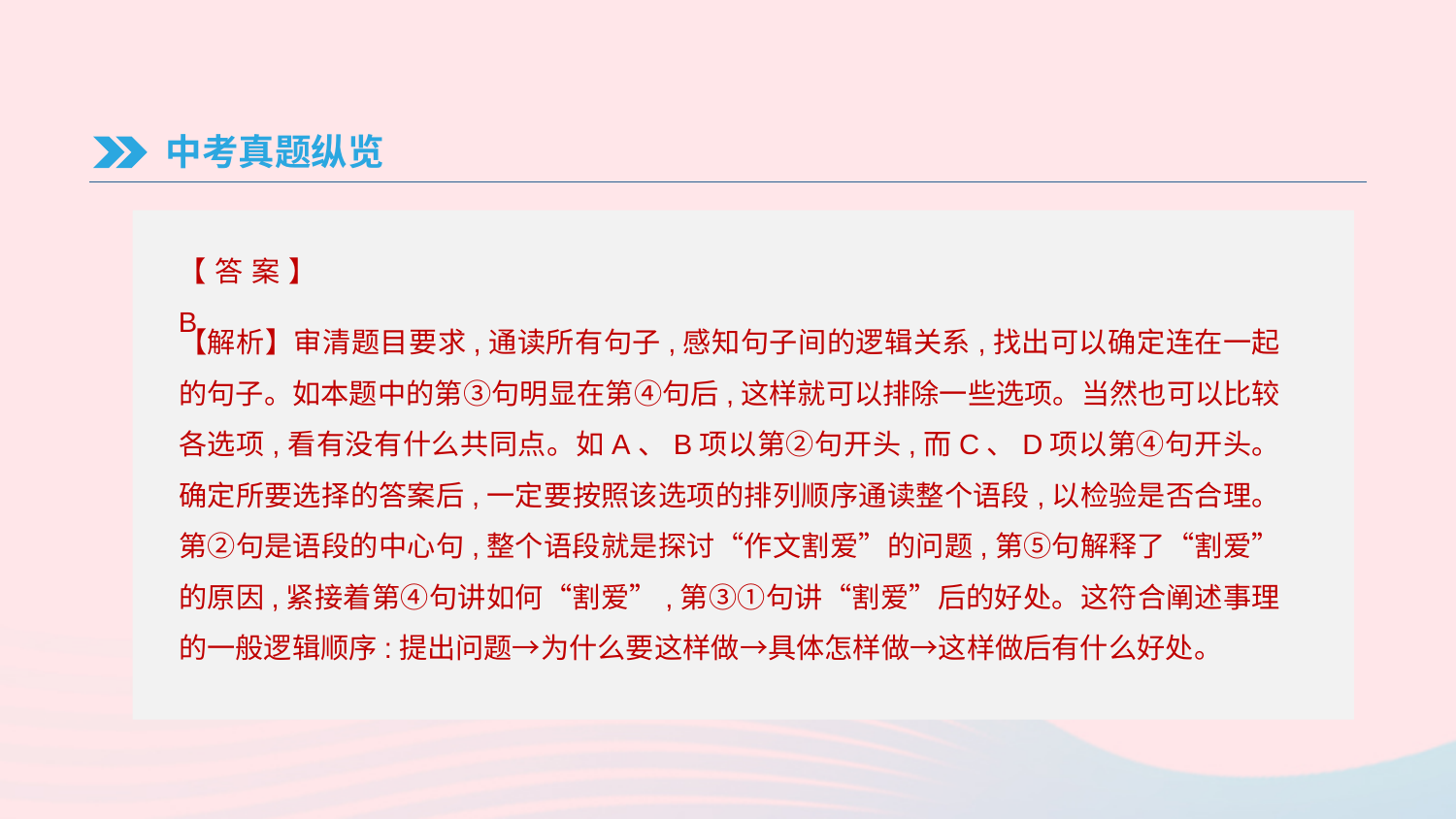

中考真题纵览

【答案】 B
【解析】审清题目要求,通读所有句子,感知句子间的逻辑关系,找出可以确定连在一起的句子。如本题中的第③句明显在第④句后,这样就可以排除一些选项。当然也可以比较各选项,看有没有什么共同点。如A、B项以第②句开头,而C、D项以第④句开头。确定所要选择的答案后,一定要按照该选项的排列顺序通读整个语段,以检验是否合理。第②句是语段的中心句,整个语段就是探讨“作文割爱”的问题,第⑤句解释了“割爱”的原因,紧接着第④句讲如何“割爱”,第③①句讲“割爱”后的好处。这符合阐述事理的一般逻辑顺序:提出问题→为什么要这样做→具体怎样做→这样做后有什么好处。